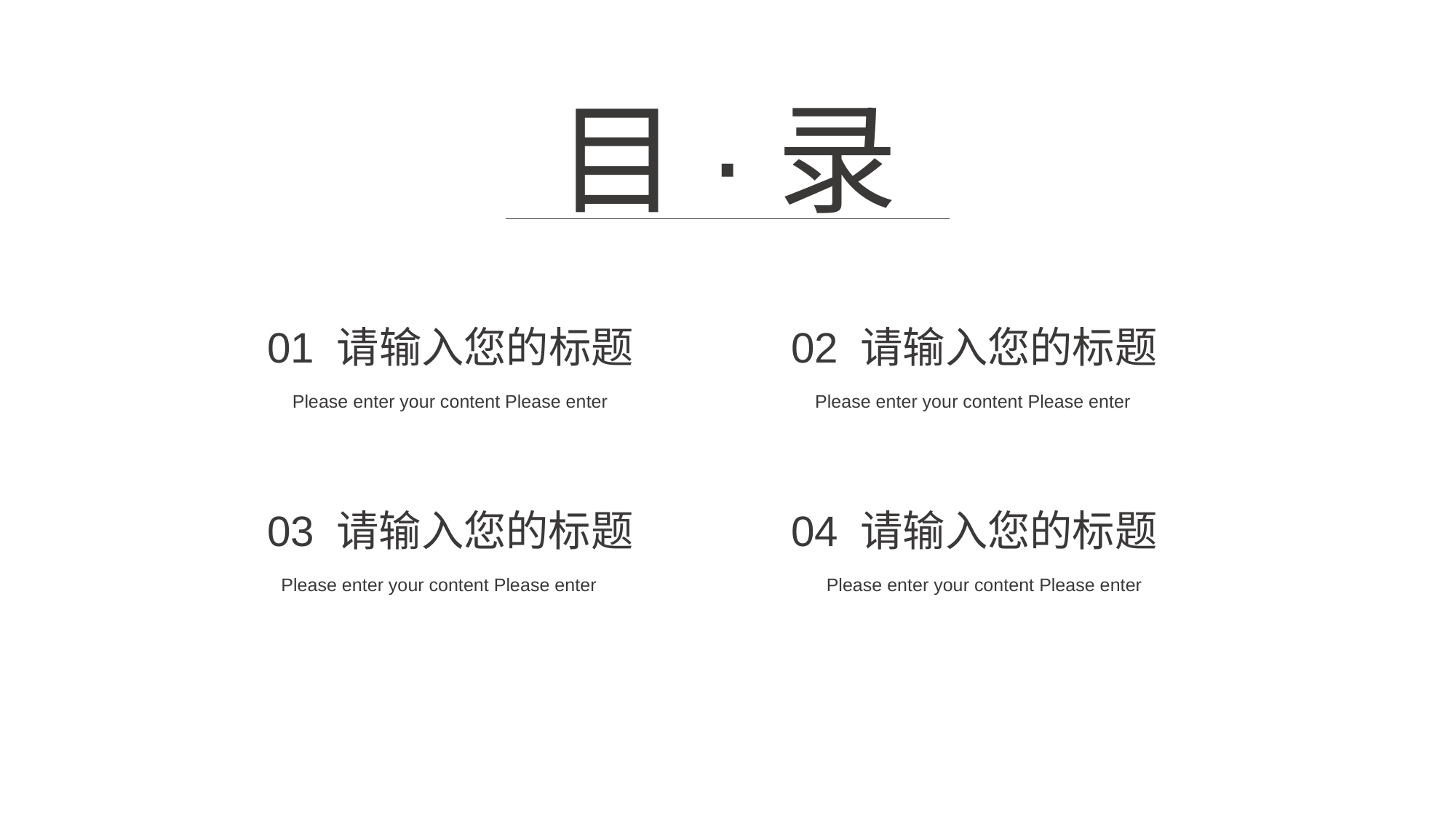

目·录
01 请输入您的标题
02 请输入您的标题
Please enter your content Please enter
Please enter your content Please enter
03 请输入您的标题
04 请输入您的标题
Please enter your content Please enter
Please enter your content Please enter